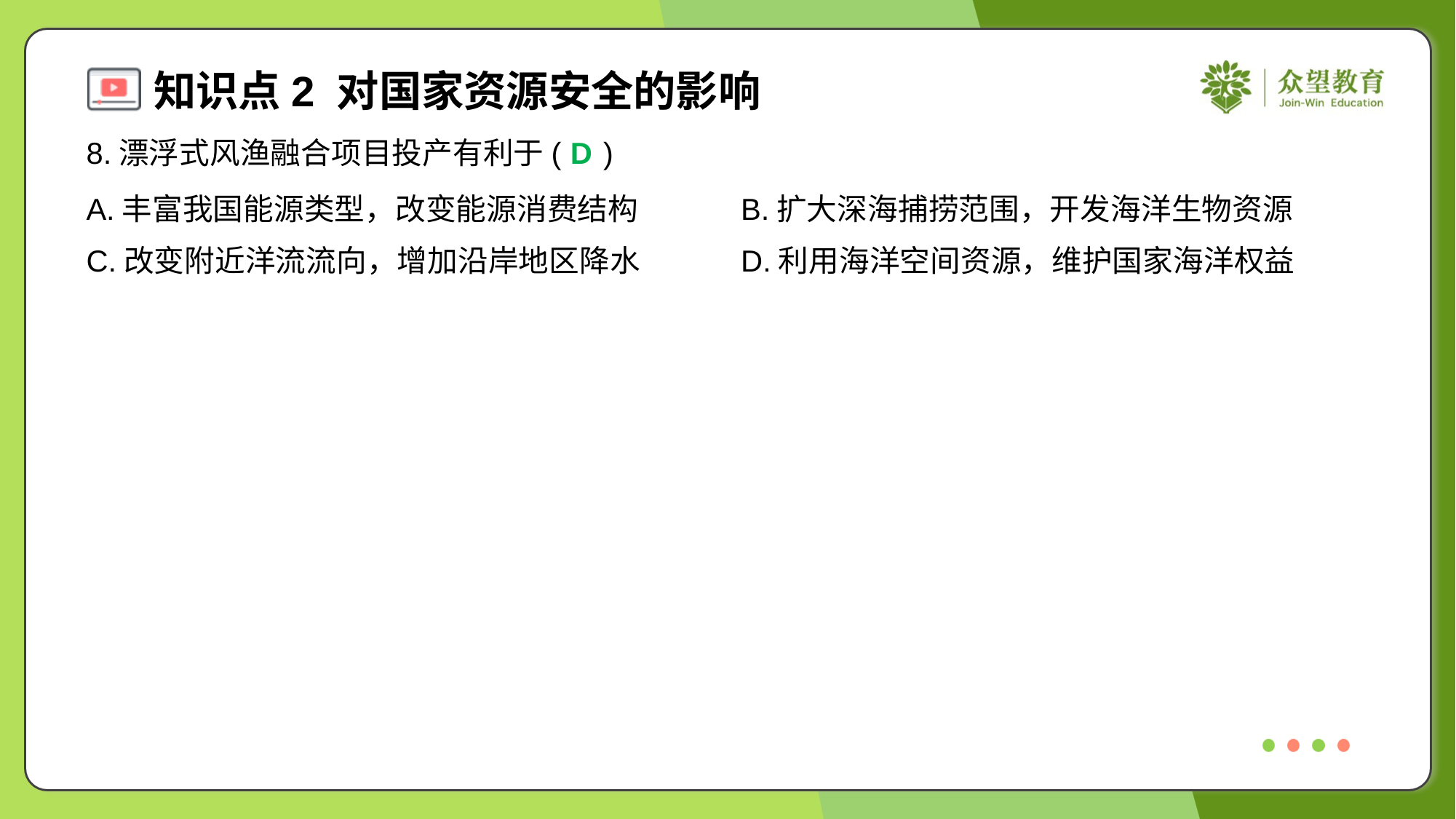

8.漂浮式风渔融合项目投产有利于(     )
D
A.丰富我国能源类型，改变能源消费结构	B.扩大深海捕捞范围，开发海洋生物资源
C.改变附近洋流流向，增加沿岸地区降水	D.利用海洋空间资源，维护国家海洋权益